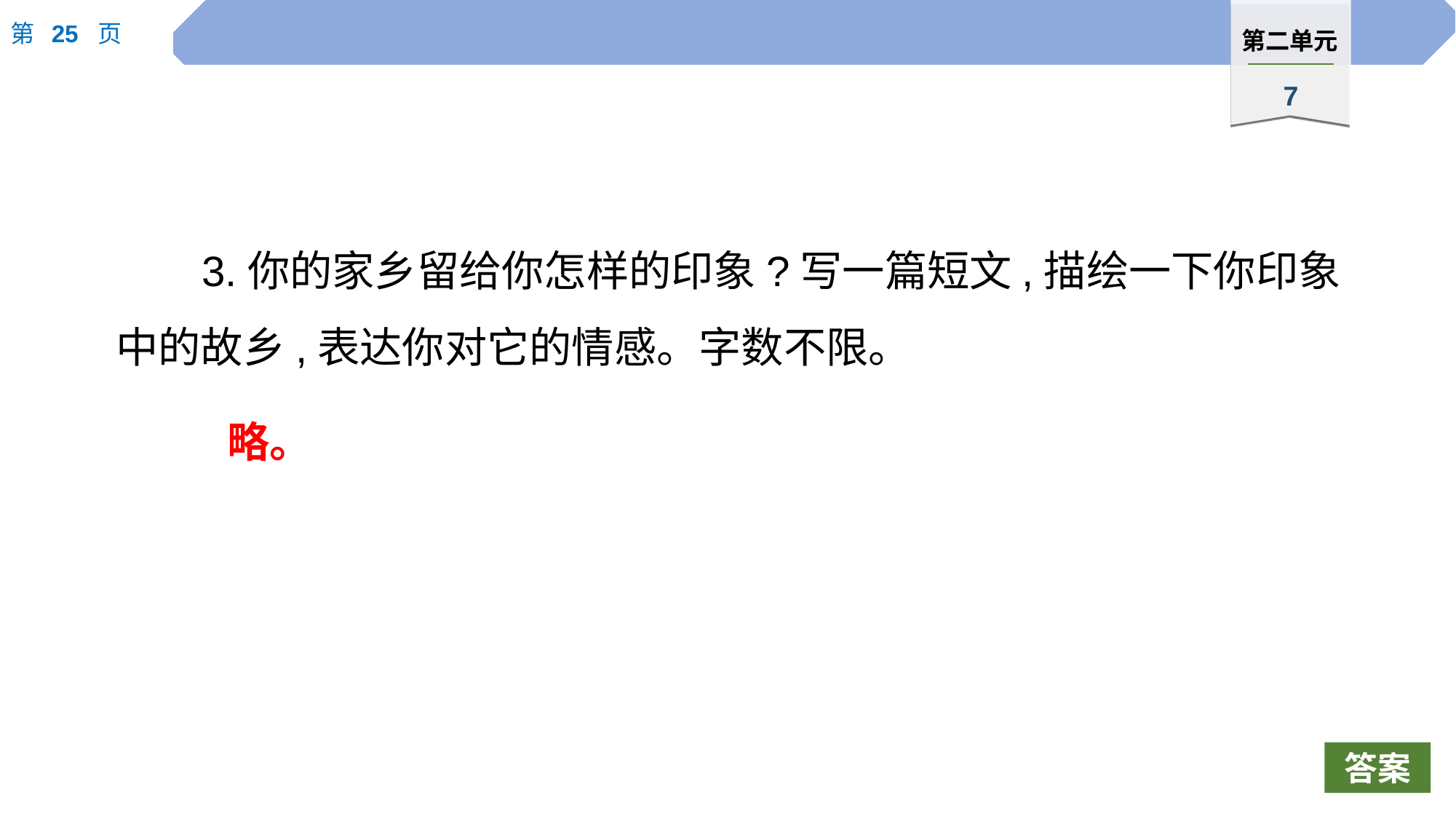

3.你的家乡留给你怎样的印象?写一篇短文,描绘一下你印象中的故乡,表达你对它的情感。字数不限。
略。
答案